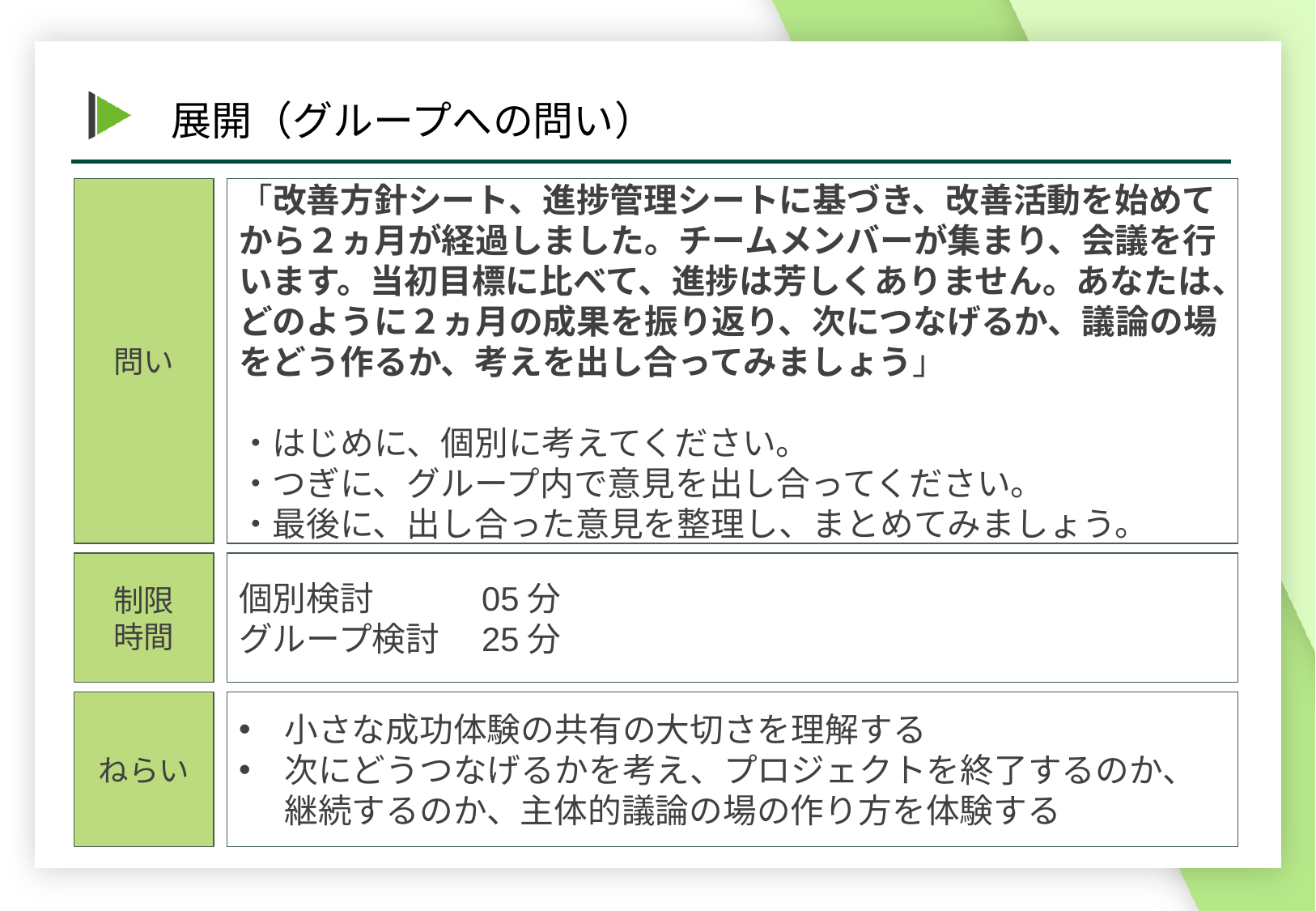

「改善方針シート、進捗管理シートに基づき、改善活動を始めてから２ヵ月が経過しました。チームメンバーが集まり、会議を行います。当初目標に比べて、進捗は芳しくありません。あなたは、どのように２ヵ月の成果を振り返り、次につなげるか、議論の場をどう作るか、考えを出し合ってみましょう」

・はじめに、個別に考えてください。
・つぎに、グループ内で意見を出し合ってください。
・最後に、出し合った意見を整理し、まとめてみましょう。
問い
個別検討	05分
グループ検討	25分
制限
時間
小さな成功体験の共有の大切さを理解する
次にどうつなげるかを考え、プロジェクトを終了するのか、継続するのか、主体的議論の場の作り方を体験する
ねらい